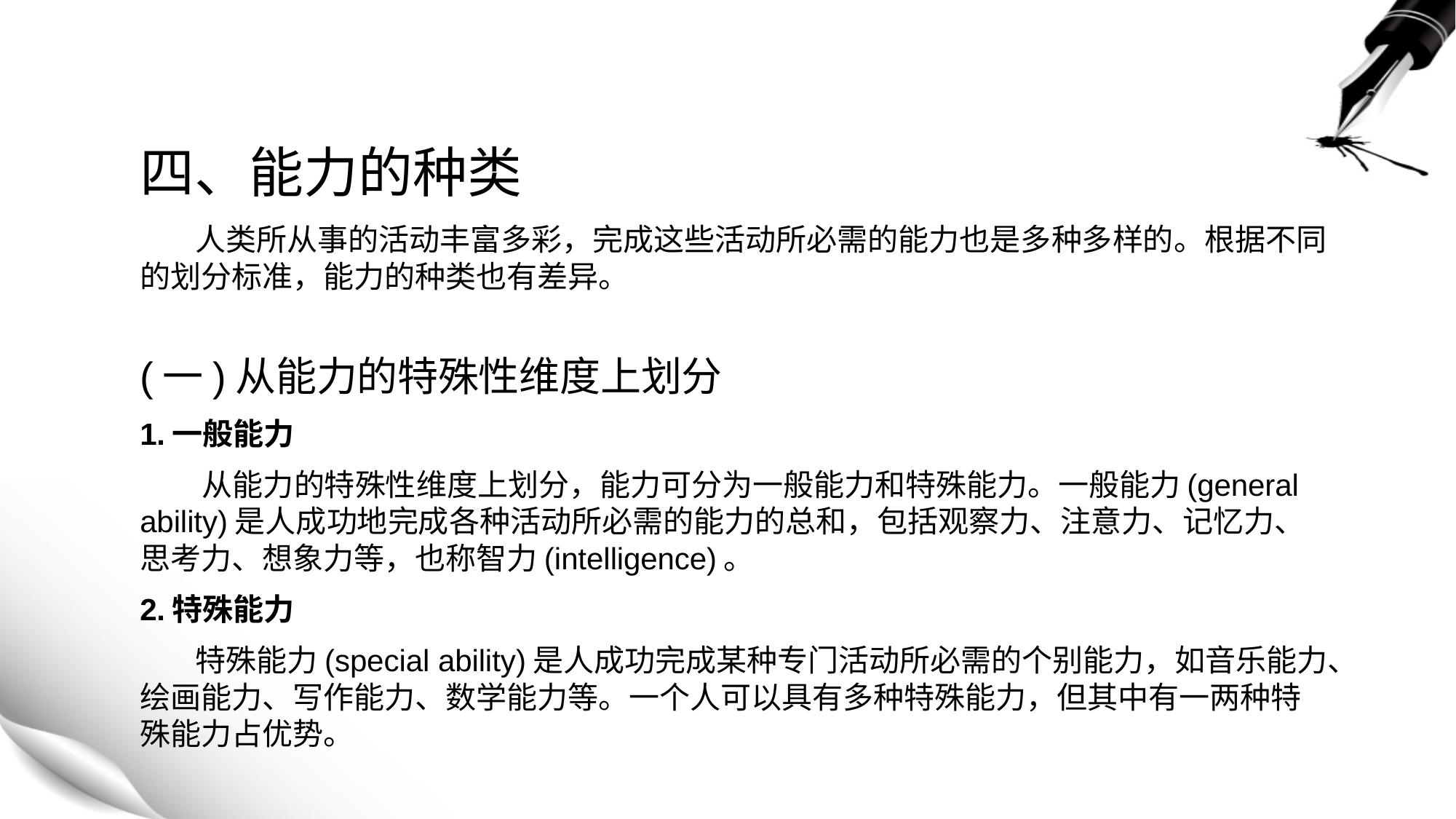

# 四、能力的种类
       人类所从事的活动丰富多彩，完成这些活动所必需的能力也是多种多样的。根据不同的划分标准，能力的种类也有差异。

(一)从能力的特殊性维度上划分
1.一般能力
        从能力的特殊性维度上划分，能力可分为一般能力和特殊能力。一般能力(general ability)是人成功地完成各种活动所必需的能力的总和，包括观察力、注意力、记忆力、思考力、想象力等，也称智力(intelligence)。
2.特殊能力
       特殊能力(special ability)是人成功完成某种专门活动所必需的个别能力，如音乐能力、绘画能力、写作能力、数学能力等。一个人可以具有多种特殊能力，但其中有一两种特殊能力占优势。